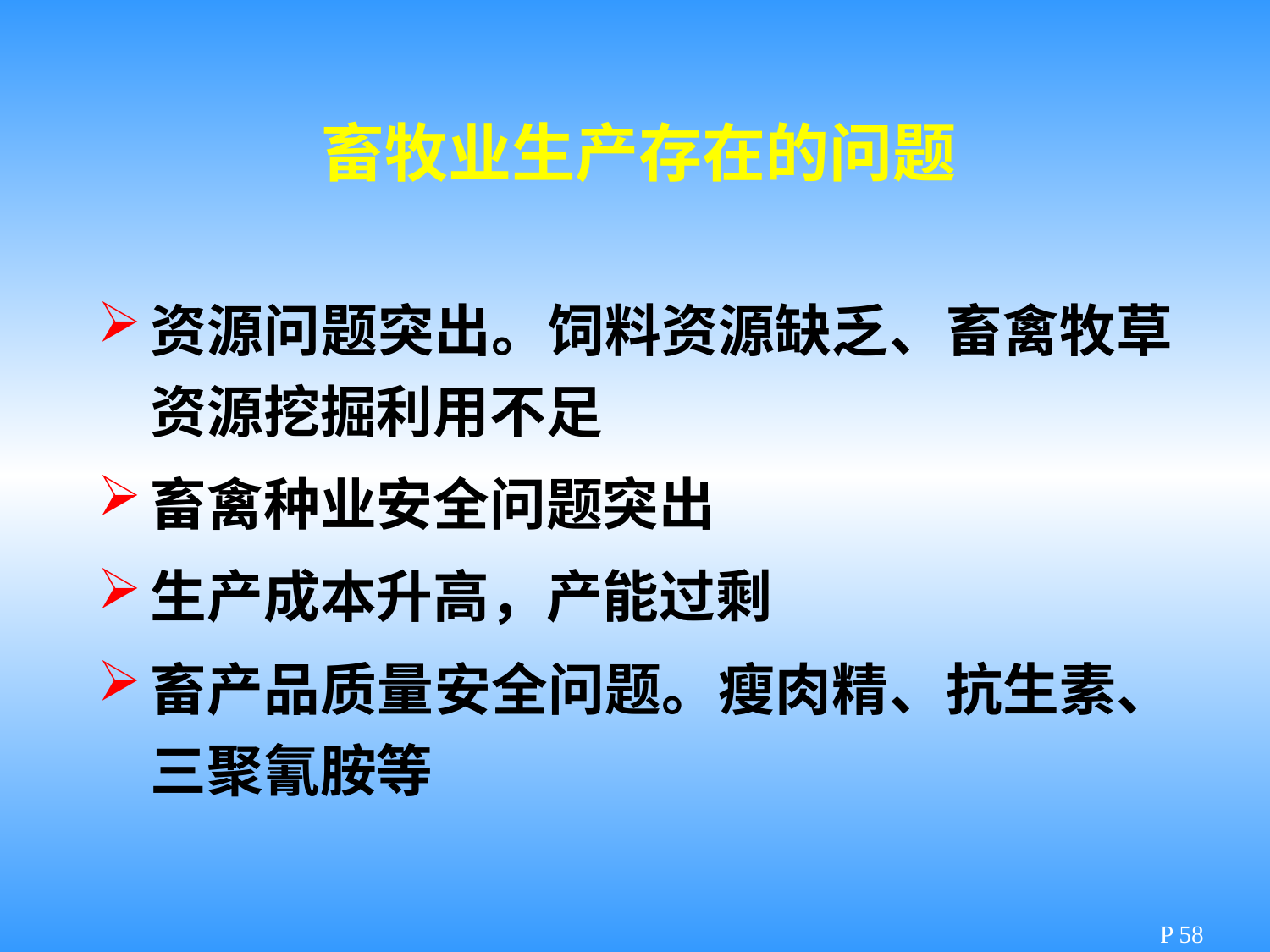

畜牧业生产存在的问题
资源问题突出。饲料资源缺乏、畜禽牧草资源挖掘利用不足
畜禽种业安全问题突出
生产成本升高，产能过剩
畜产品质量安全问题。瘦肉精、抗生素、三聚氰胺等
P 58